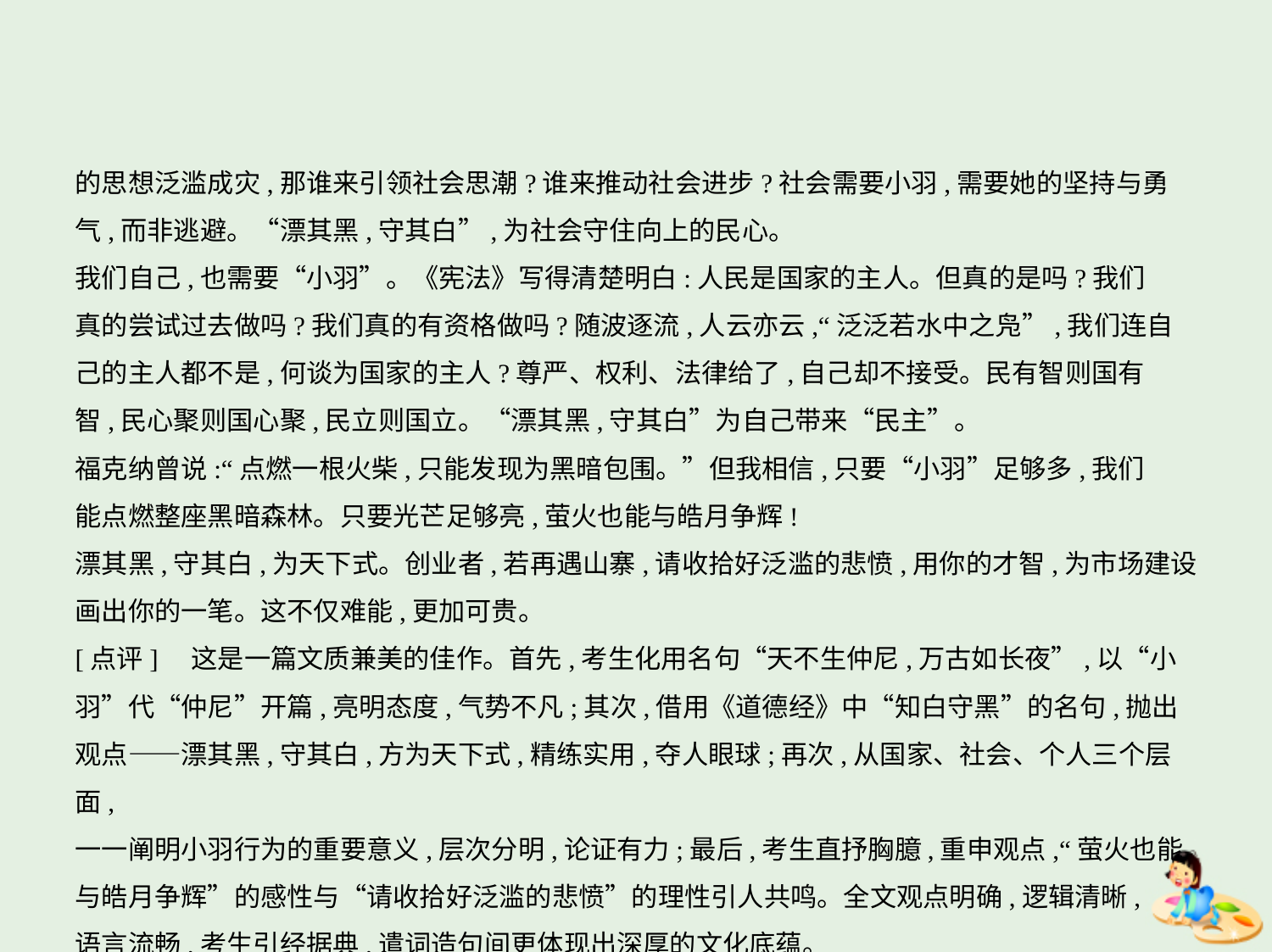

的思想泛滥成灾,那谁来引领社会思潮?谁来推动社会进步?社会需要小羽,需要她的坚持与勇
气,而非逃避。“漂其黑,守其白”,为社会守住向上的民心。
我们自己,也需要“小羽”。《宪法》写得清楚明白:人民是国家的主人。但真的是吗?我们
真的尝试过去做吗?我们真的有资格做吗?随波逐流,人云亦云,“泛泛若水中之凫”,我们连自
己的主人都不是,何谈为国家的主人?尊严、权利、法律给了,自己却不接受。民有智则国有
智,民心聚则国心聚,民立则国立。“漂其黑,守其白”为自己带来“民主”。
福克纳曾说:“点燃一根火柴,只能发现为黑暗包围。”但我相信,只要“小羽”足够多,我们
能点燃整座黑暗森林。只要光芒足够亮,萤火也能与皓月争辉!
漂其黑,守其白,为天下式。创业者,若再遇山寨,请收拾好泛滥的悲愤,用你的才智,为市场建设
画出你的一笔。这不仅难能,更加可贵。
[点评]　这是一篇文质兼美的佳作。首先,考生化用名句“天不生仲尼,万古如长夜”,以“小
羽”代“仲尼”开篇,亮明态度,气势不凡;其次,借用《道德经》中“知白守黑”的名句,抛出
观点——漂其黑,守其白,方为天下式,精练实用,夺人眼球;再次,从国家、社会、个人三个层面,
一一阐明小羽行为的重要意义,层次分明,论证有力;最后,考生直抒胸臆,重申观点,“萤火也能
与皓月争辉”的感性与“请收拾好泛滥的悲愤”的理性引人共鸣。全文观点明确,逻辑清晰,
语言流畅,考生引经据典,遣词造句间更体现出深厚的文化底蕴。